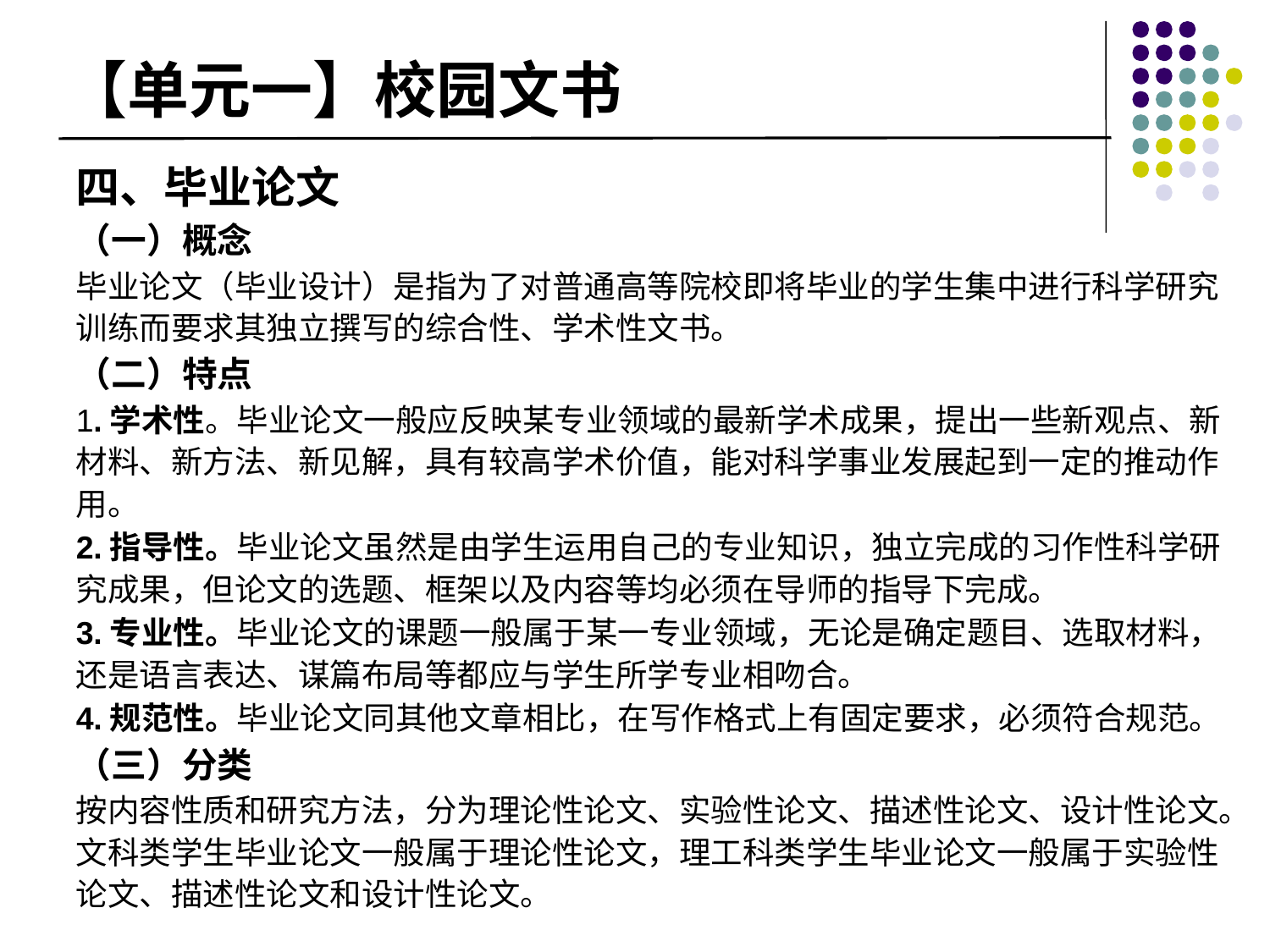

# 【单元一】校园文书
四、毕业论文
（一）概念
毕业论文（毕业设计）是指为了对普通高等院校即将毕业的学生集中进行科学研究训练而要求其独立撰写的综合性、学术性文书。
（二）特点
1.学术性。毕业论文一般应反映某专业领域的最新学术成果，提出一些新观点、新材料、新方法、新见解，具有较高学术价值，能对科学事业发展起到一定的推动作用。
2.指导性。毕业论文虽然是由学生运用自己的专业知识，独立完成的习作性科学研究成果，但论文的选题、框架以及内容等均必须在导师的指导下完成。
3.专业性。毕业论文的课题一般属于某一专业领域，无论是确定题目、选取材料，还是语言表达、谋篇布局等都应与学生所学专业相吻合。
4.规范性。毕业论文同其他文章相比，在写作格式上有固定要求，必须符合规范。
（三）分类
按内容性质和研究方法，分为理论性论文、实验性论文、描述性论文、设计性论文。文科类学生毕业论文一般属于理论性论文，理工科类学生毕业论文一般属于实验性论文、描述性论文和设计性论文。